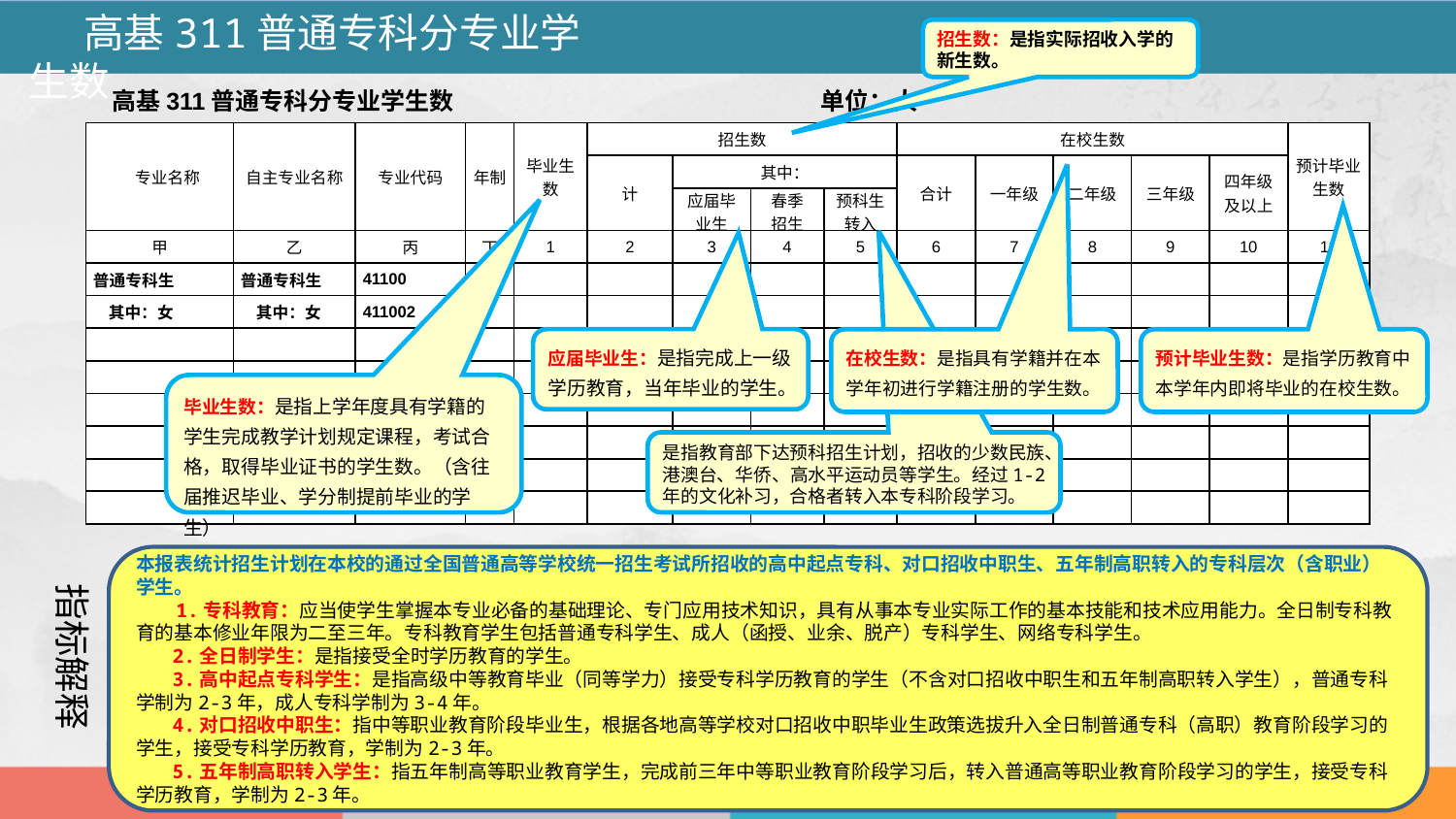

高基311普通专科分专业学生数
招生数：是指实际招收入学的新生数。
 高基311普通专科分专业学生数                                                                  单位：人

| 专业名称 | 自主专业名称 | 专业代码 | 年制 | 毕业生数 | 招生数 |  |  |  | 在校生数 |  |  |  |  | 预计毕业生数 |
| --- | --- | --- | --- | --- | --- | --- | --- | --- | --- | --- | --- | --- | --- | --- |
|  |  |  |  |  | 计 | 其中： |  |  | 合计 | 一年级 | 二年级 | 三年级 | 四年级及以上 |  |
|  |  |  |  |  |  | 应届毕业生 | 春季 招生 | 预科生转入 |  |  |  |  |  |  |
| 甲 | 乙 | 丙 | 丁 | 1 | 2 | 3 | 4 | 5 | 6 | 7 | 8 | 9 | 10 | 11 |
| 普通专科生 | 普通专科生 | 41100 |  |  |  |  |  |  |  |  |  |  |  |  |
| 其中：女 | 其中：女 | 411002 |  |  |  |  |  |  |  |  |  |  |  |  |
|  |  |  |  |  |  |  |  |  |  |  |  |  |  |  |
|  |  |  |  |  |  |  |  |  |  |  |  |  |  |  |
|  |  |  |  |  |  |  |  |  |  |  |  |  |  |  |
|  |  |  |  |  |  |  |  |  |  |  |  |  |  |  |
|  |  |  |  |  |  |  |  |  |  |  |  |  |  |  |
|  |  |  |  |  |  |  |  |  |  |  |  |  |  |  |
应届毕业生：是指完成上一级学历教育，当年毕业的学生。
在校生数：是指具有学籍并在本学年初进行学籍注册的学生数。
预计毕业生数：是指学历教育中本学年内即将毕业的在校生数。
毕业生数：是指上学年度具有学籍的学生完成教学计划规定课程，考试合格，取得毕业证书的学生数。（含往届推迟毕业、学分制提前毕业的学生）
是指教育部下达预科招生计划，招收的少数民族、港澳台、华侨、高水平运动员等学生。经过1-2年的文化补习，合格者转入本专科阶段学习。
本报表统计招生计划在本校的通过全国普通高等学校统一招生考试所招收的高中起点专科、对口招收中职生、五年制高职转入的专科层次（含职业）学生。
1.专科教育：应当使学生掌握本专业必备的基础理论、专门应用技术知识，具有从事本专业实际工作的基本技能和技术应用能力。全日制专科教育的基本修业年限为二至三年。专科教育学生包括普通专科学生、成人（函授、业余、脱产）专科学生、网络专科学生。
2.全日制学生：是指接受全时学历教育的学生。
3.高中起点专科学生：是指高级中等教育毕业（同等学力）接受专科学历教育的学生（不含对口招收中职生和五年制高职转入学生），普通专科学制为2-3年，成人专科学制为3-4年。
4.对口招收中职生：指中等职业教育阶段毕业生，根据各地高等学校对口招收中职毕业生政策选拔升入全日制普通专科（高职）教育阶段学习的学生，接受专科学历教育，学制为2-3年。
5.五年制高职转入学生：指五年制高等职业教育学生，完成前三年中等职业教育阶段学习后，转入普通高等职业教育阶段学习的学生，接受专科学历教育，学制为2-3年。
指标解释